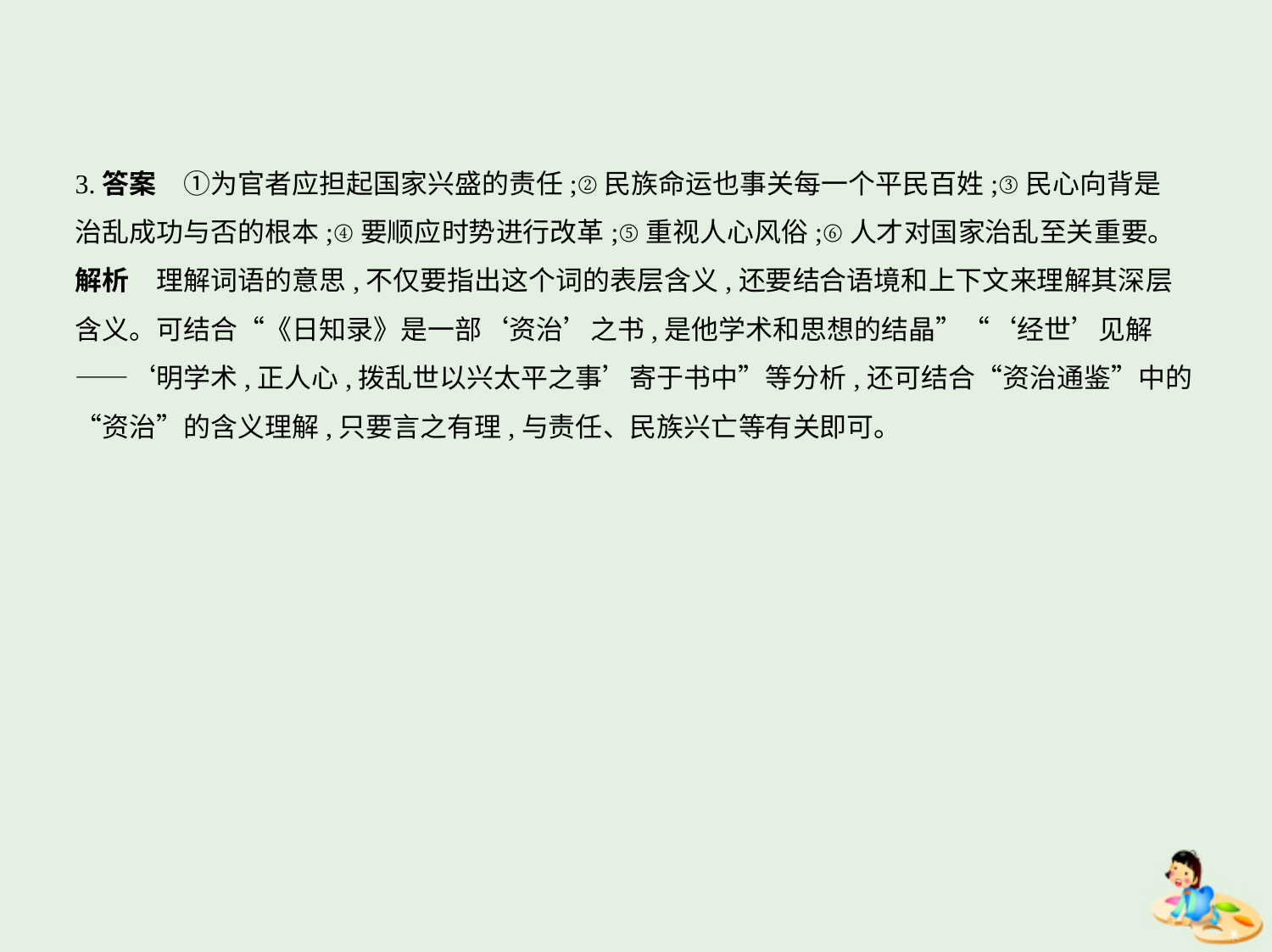

3.答案　①为官者应担起国家兴盛的责任;②民族命运也事关每一个平民百姓;③民心向背是
治乱成功与否的根本;④要顺应时势进行改革;⑤重视人心风俗;⑥人才对国家治乱至关重要。
解析　理解词语的意思,不仅要指出这个词的表层含义,还要结合语境和上下文来理解其深层
含义。可结合“《日知录》是一部‘资治’之书,是他学术和思想的结晶”“‘经世’见解
——‘明学术,正人心,拨乱世以兴太平之事’寄于书中”等分析,还可结合“资治通鉴”中的
“资治”的含义理解,只要言之有理,与责任、民族兴亡等有关即可。